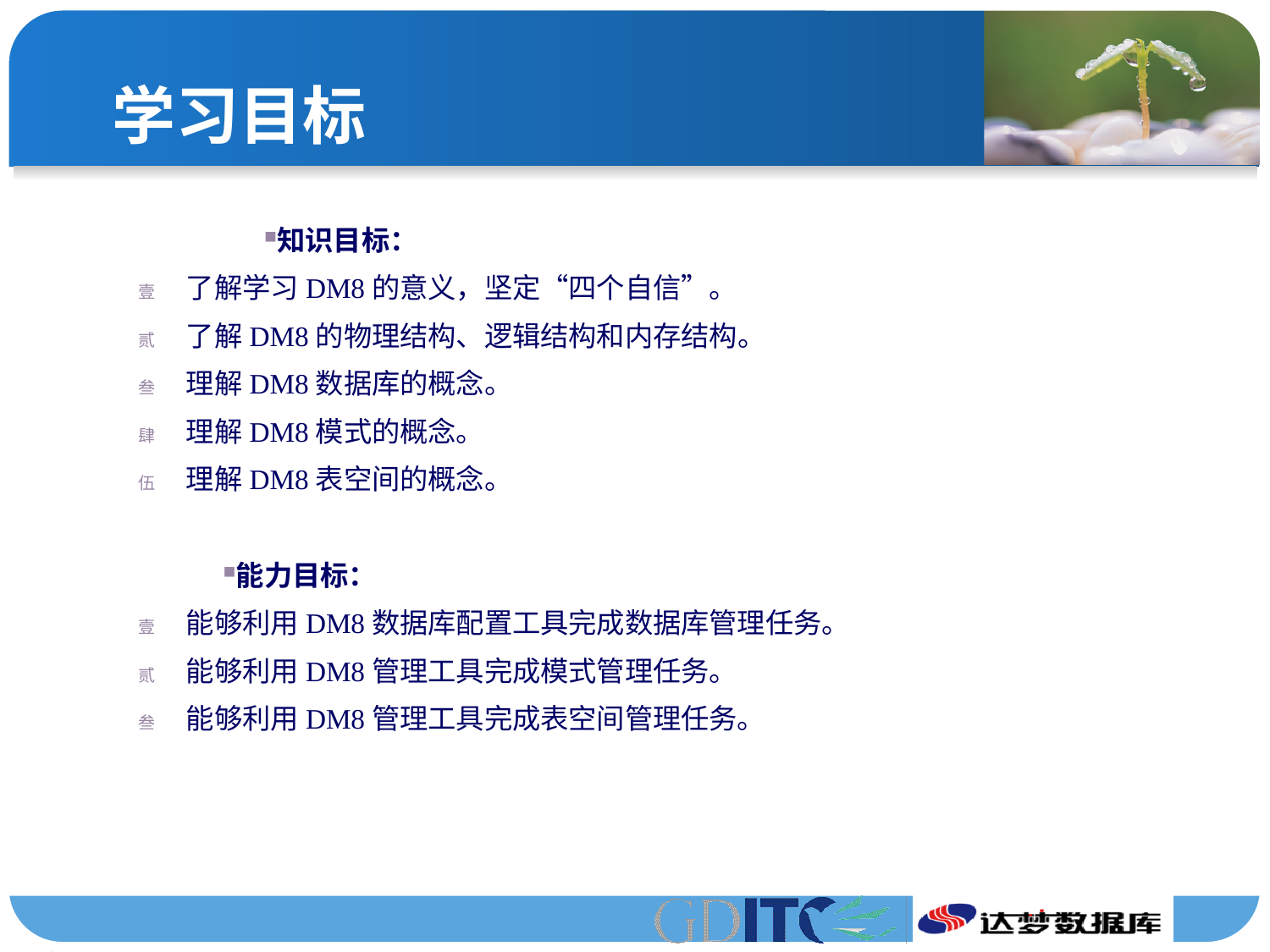

# 学习目标
知识目标：
了解学习DM8的意义，坚定“四个自信”。
了解DM8的物理结构、逻辑结构和内存结构。
理解DM8数据库的概念。
理解DM8模式的概念。
理解DM8表空间的概念。

能力目标：
能够利用DM8数据库配置工具完成数据库管理任务。
能够利用DM8管理工具完成模式管理任务。
能够利用DM8管理工具完成表空间管理任务。

Laravel 5.2 框架简介